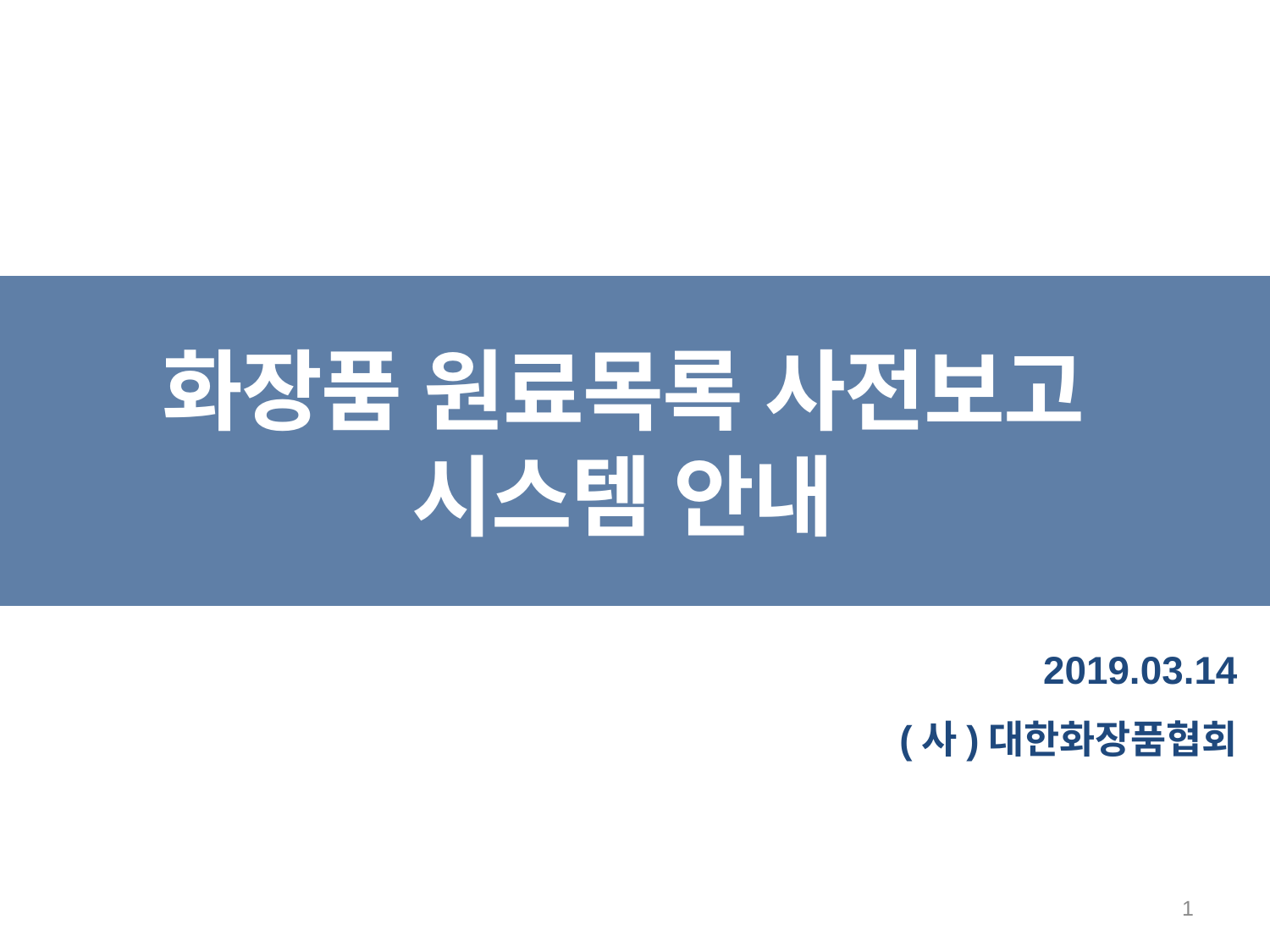

화장품 원료목록 사전보고
시스템 안내

2019.03.14
(사)대한화장품협회
1